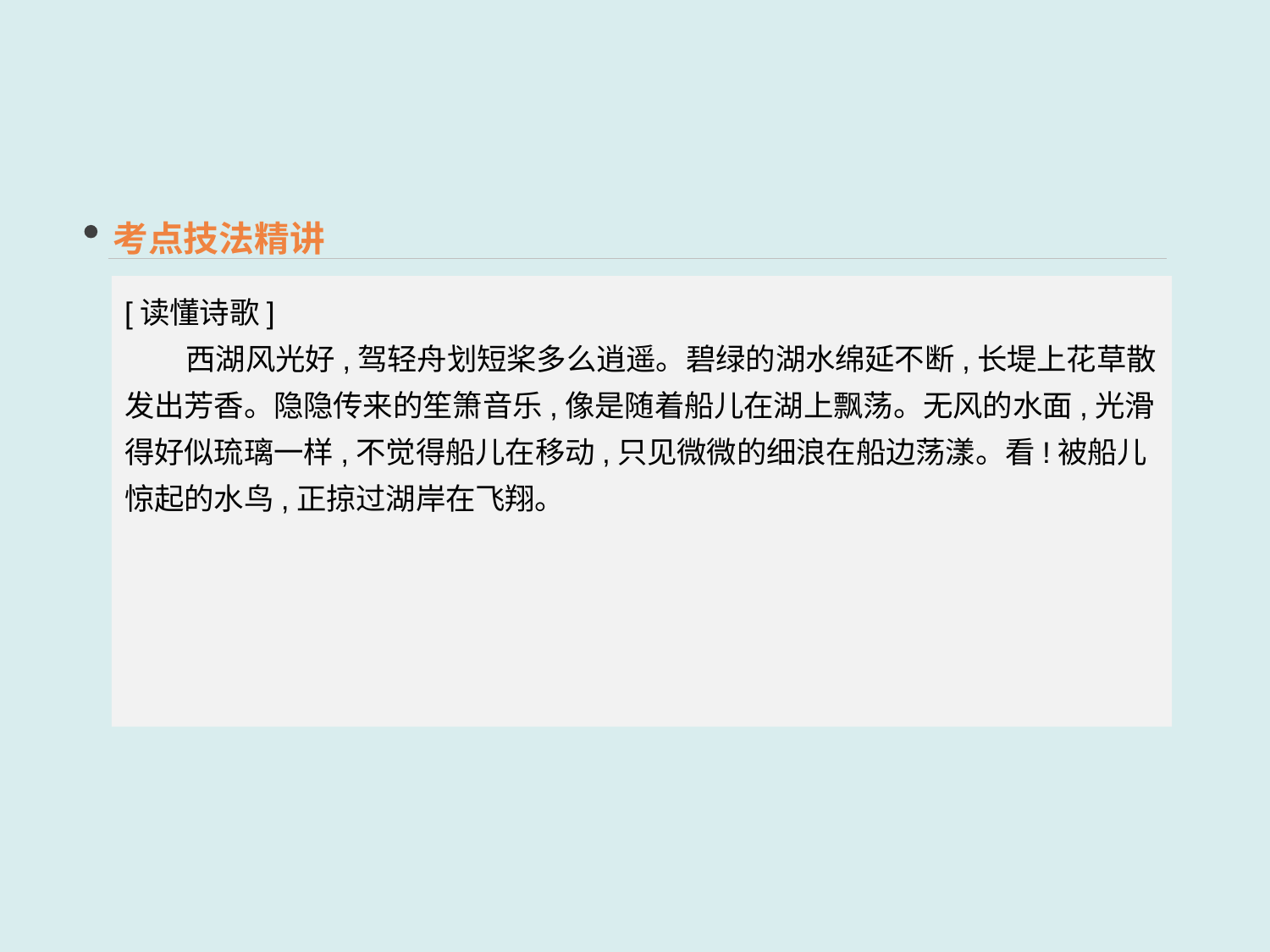

考点技法精讲

[读懂诗歌]
        西湖风光好,驾轻舟划短桨多么逍遥。碧绿的湖水绵延不断,长堤上花草散发出芳香。隐隐传来的笙箫音乐,像是随着船儿在湖上飘荡。无风的水面,光滑得好似琉璃一样,不觉得船儿在移动,只见微微的细浪在船边荡漾。看!被船儿惊起的水鸟,正掠过湖岸在飞翔。